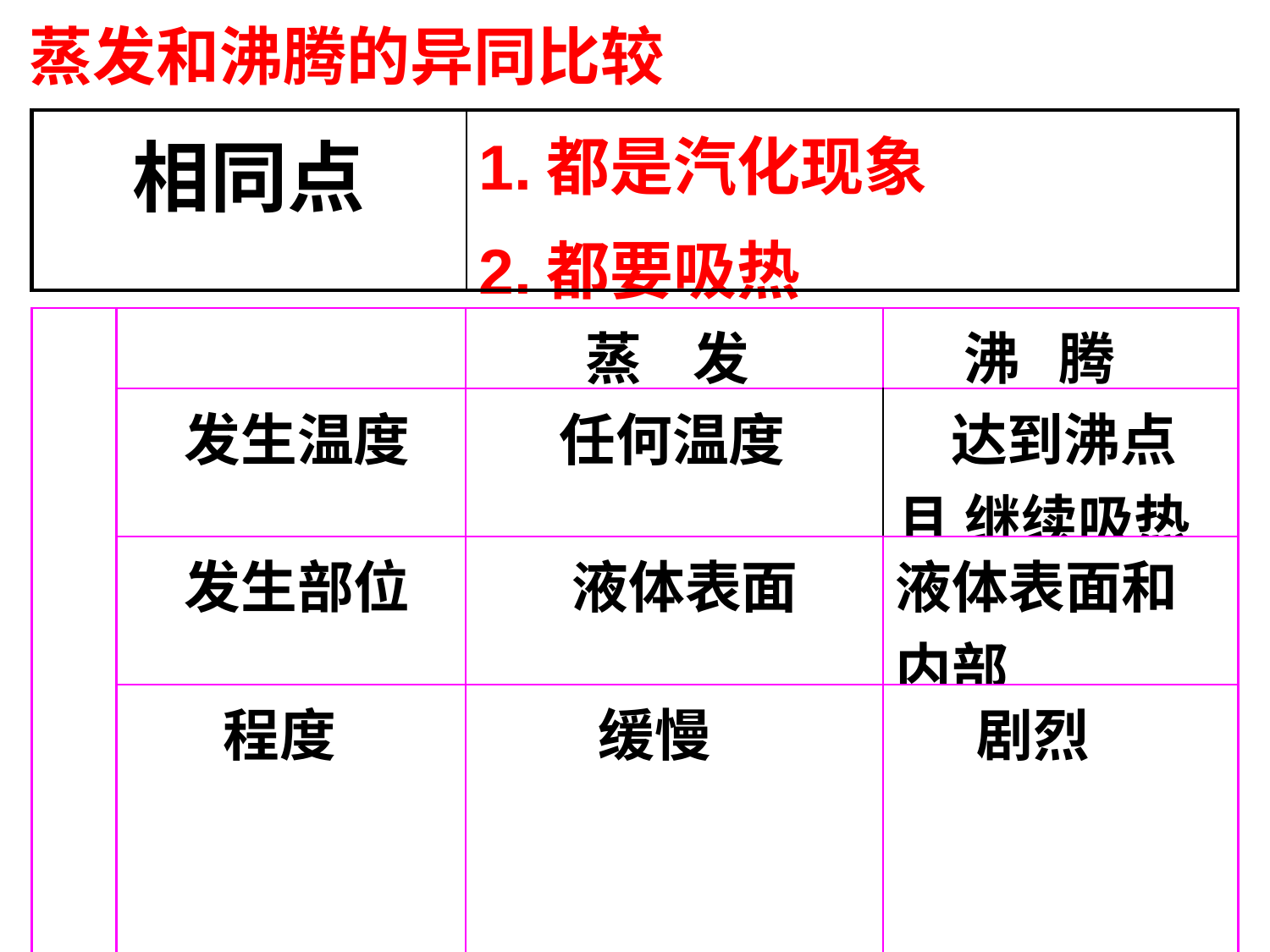

蒸发和沸腾的异同比较

| 相同点 | 1.都是汽化现象 2.都要吸热 |
| --- | --- |

| 不同点 |  | 蒸 发 | 沸 腾 |
| --- | --- | --- | --- |
|  | 发生温度 | 任何温度 | 达到沸点 且 继续吸热 |
|  | 发生部位 | 液体表面 | 液体表面和内部 |
|  | 程度 | 缓慢 | 剧烈 |
|  | 温度变化 | 降低 | 保持不变 |